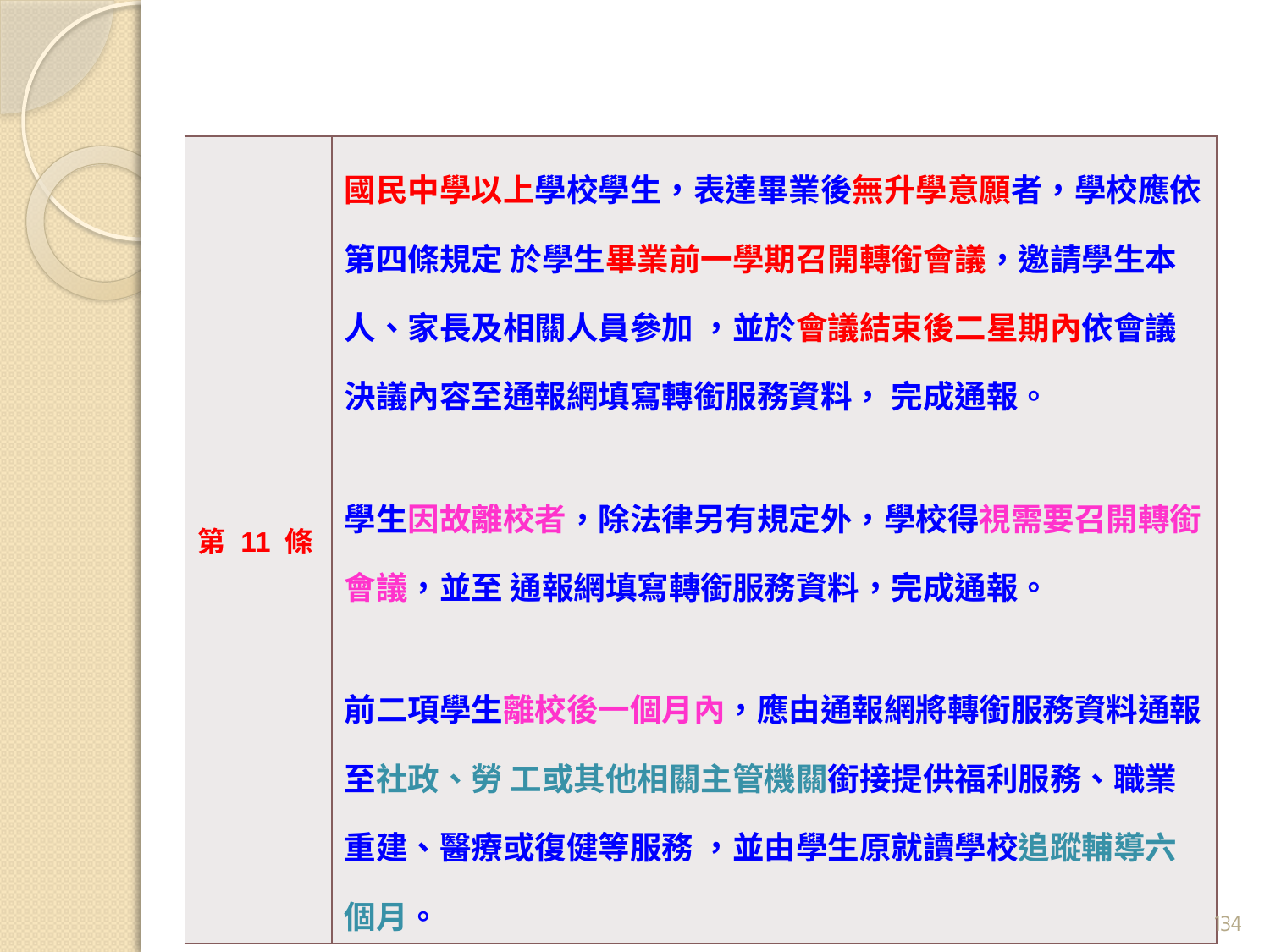

| 第 11 條 | 國民中學以上學校學生，表達畢業後無升學意願者，學校應依第四條規定 於學生畢業前一學期召開轉銜會議，邀請學生本人、家長及相關人員參加 ，並於會議結束後二星期內依會議決議內容至通報網填寫轉銜服務資料， 完成通報。 學生因故離校者，除法律另有規定外，學校得視需要召開轉銜會議，並至 通報網填寫轉銜服務資料，完成通報。 前二項學生離校後一個月內，應由通報網將轉銜服務資料通報至社政、勞 工或其他相關主管機關銜接提供福利服務、職業重建、醫療或復健等服務 ，並由學生原就讀學校追蹤輔導六個月。 |
| --- | --- |
134